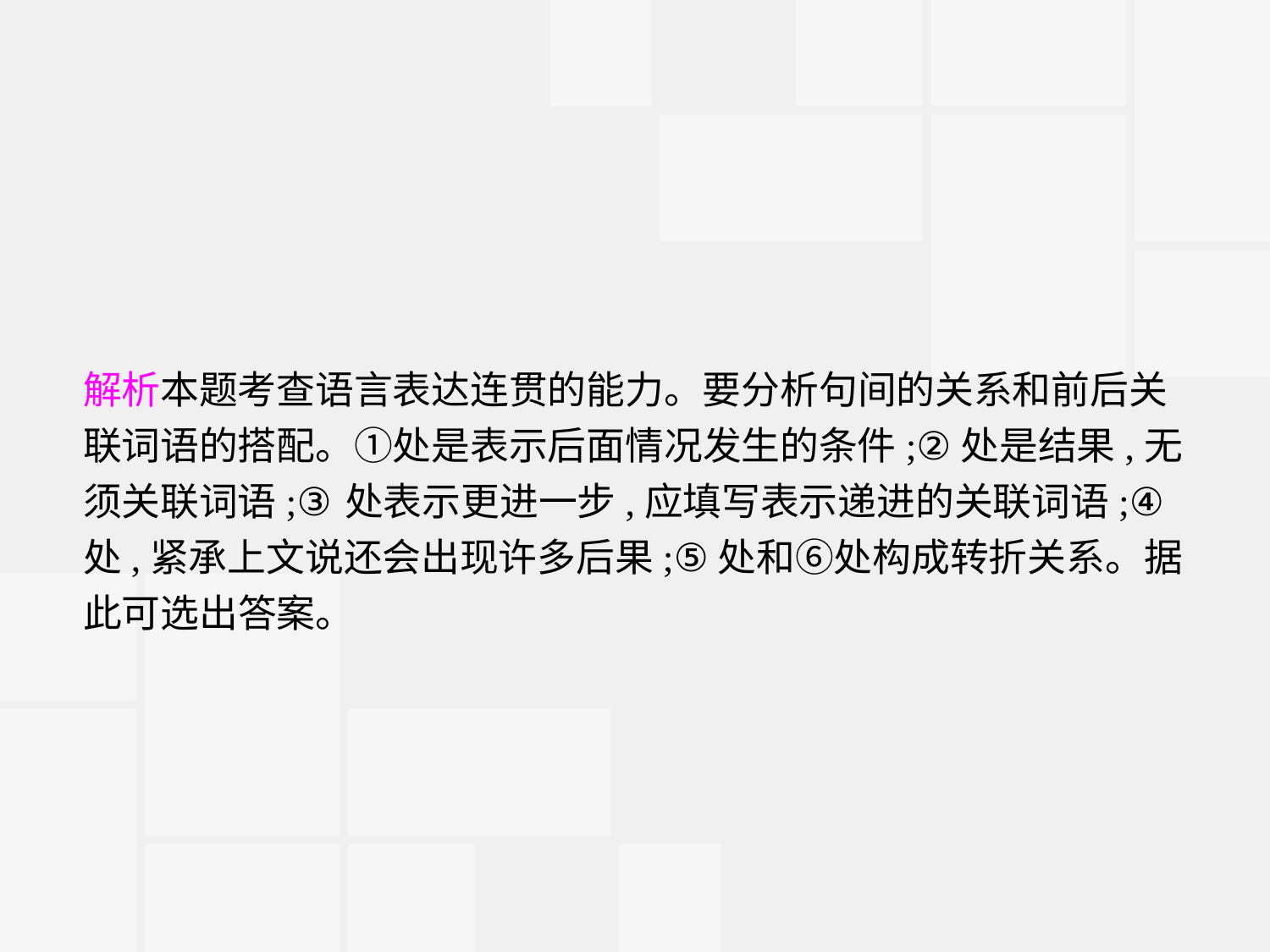

解析本题考查语言表达连贯的能力。要分析句间的关系和前后关联词语的搭配。①处是表示后面情况发生的条件;②处是结果,无须关联词语;③处表示更进一步,应填写表示递进的关联词语;④处,紧承上文说还会出现许多后果;⑤处和⑥处构成转折关系。据此可选出答案。